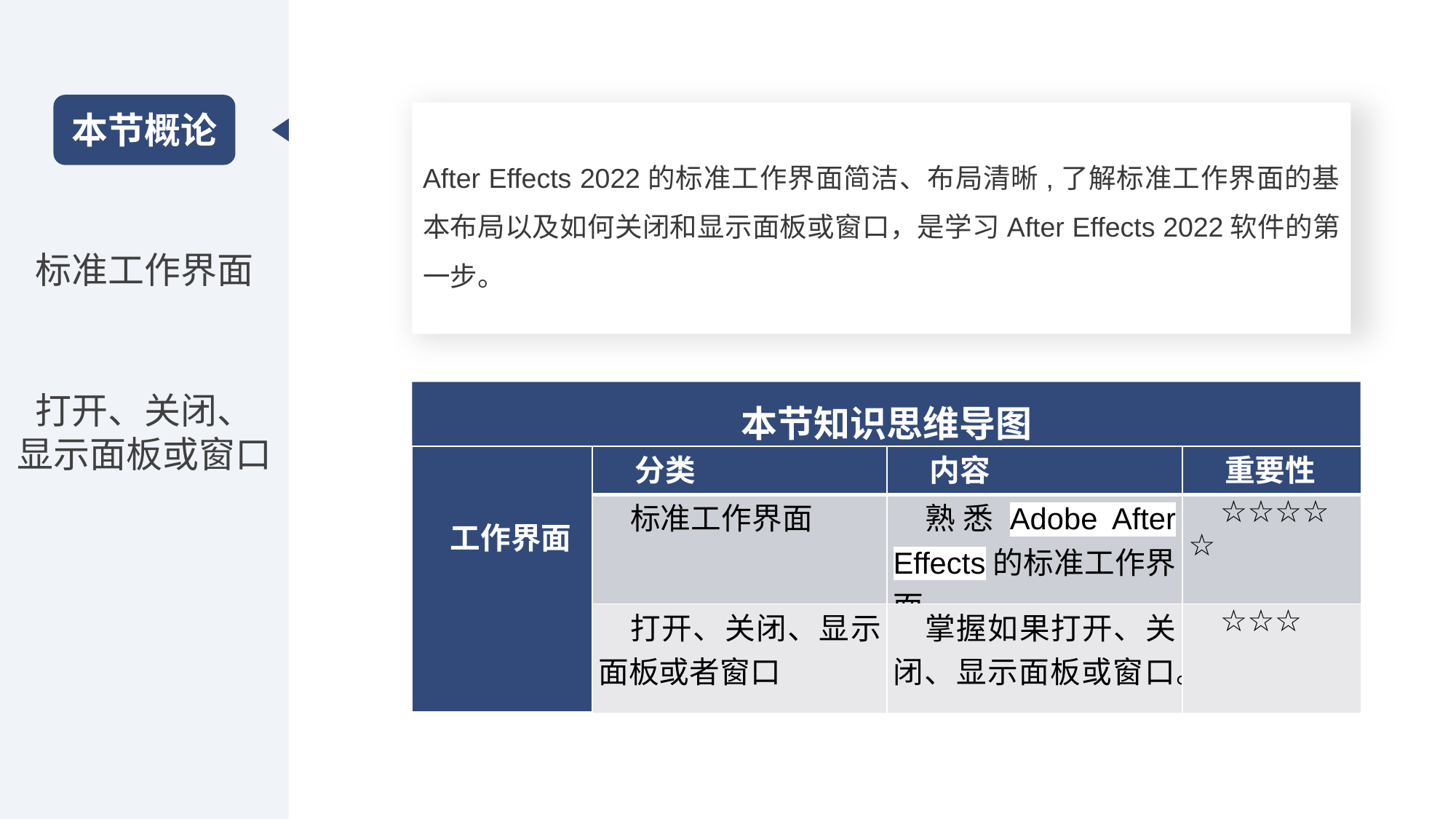

本节概论
After Effects 2022的标准工作界面简洁、布局清晰,了解标准工作界面的基本布局以及如何关闭和显示面板或窗口，是学习After Effects 2022软件的第一步。

标准工作界面
打开、关闭、
显示面板或窗口
本节知识思维导图
| 工作界面 | 分类 | 内容 | 重要性 |
| --- | --- | --- | --- |
|  | 标准工作界面 | 熟悉Adobe After Effects的标准工作界面。 | ☆☆☆☆☆ |
|  | 打开、关闭、显示面板或者窗口 | 掌握如果打开、关闭、显示面板或窗口。 | ☆☆☆ |